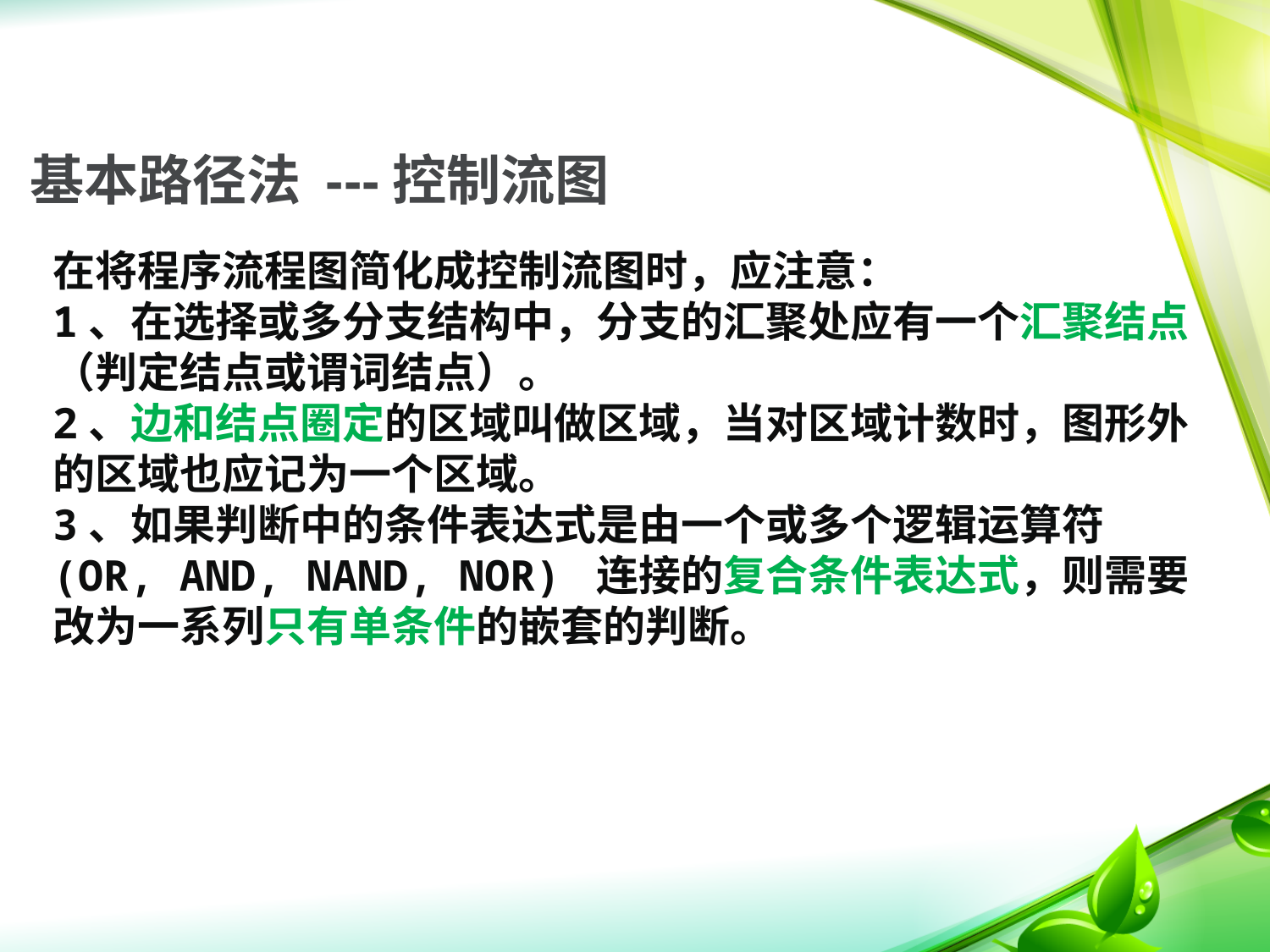

# 基本路径法 ---控制流图
在将程序流程图简化成控制流图时，应注意：
1、在选择或多分支结构中，分支的汇聚处应有一个汇聚结点（判定结点或谓词结点）。
2、边和结点圈定的区域叫做区域，当对区域计数时，图形外的区域也应记为一个区域。
3、如果判断中的条件表达式是由一个或多个逻辑运算符 (OR, AND, NAND, NOR) 连接的复合条件表达式，则需要改为一系列只有单条件的嵌套的判断。